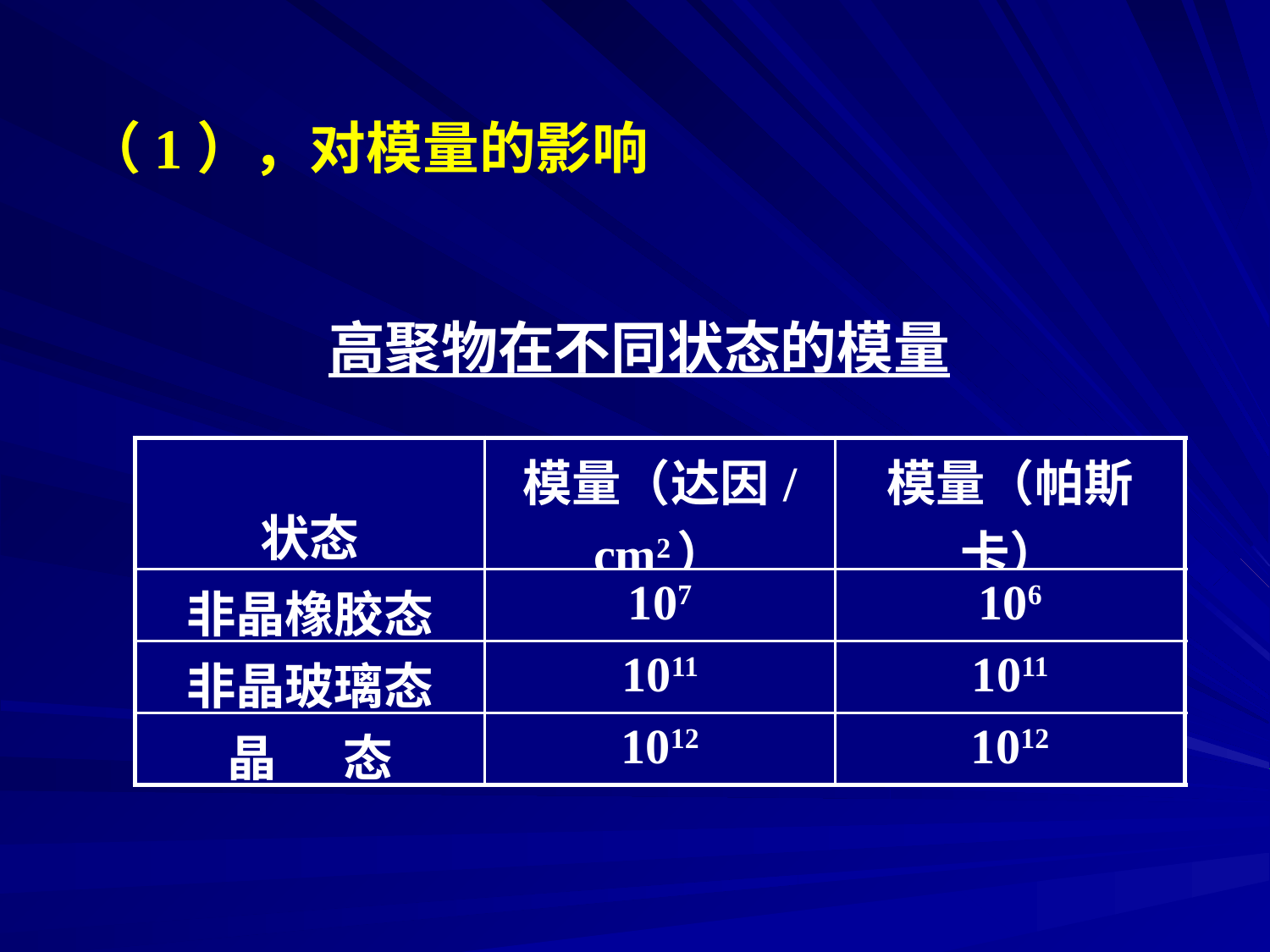

（1），对模量的影响
高聚物在不同状态的模量
| 状态 | 模量（达因/cm2） | 模量（帕斯卡） |
| --- | --- | --- |
| 非晶橡胶态 | 107 | 106 |
| 非晶玻璃态 | 1011 | 1011 |
| 晶 态 | 1012 | 1012 |